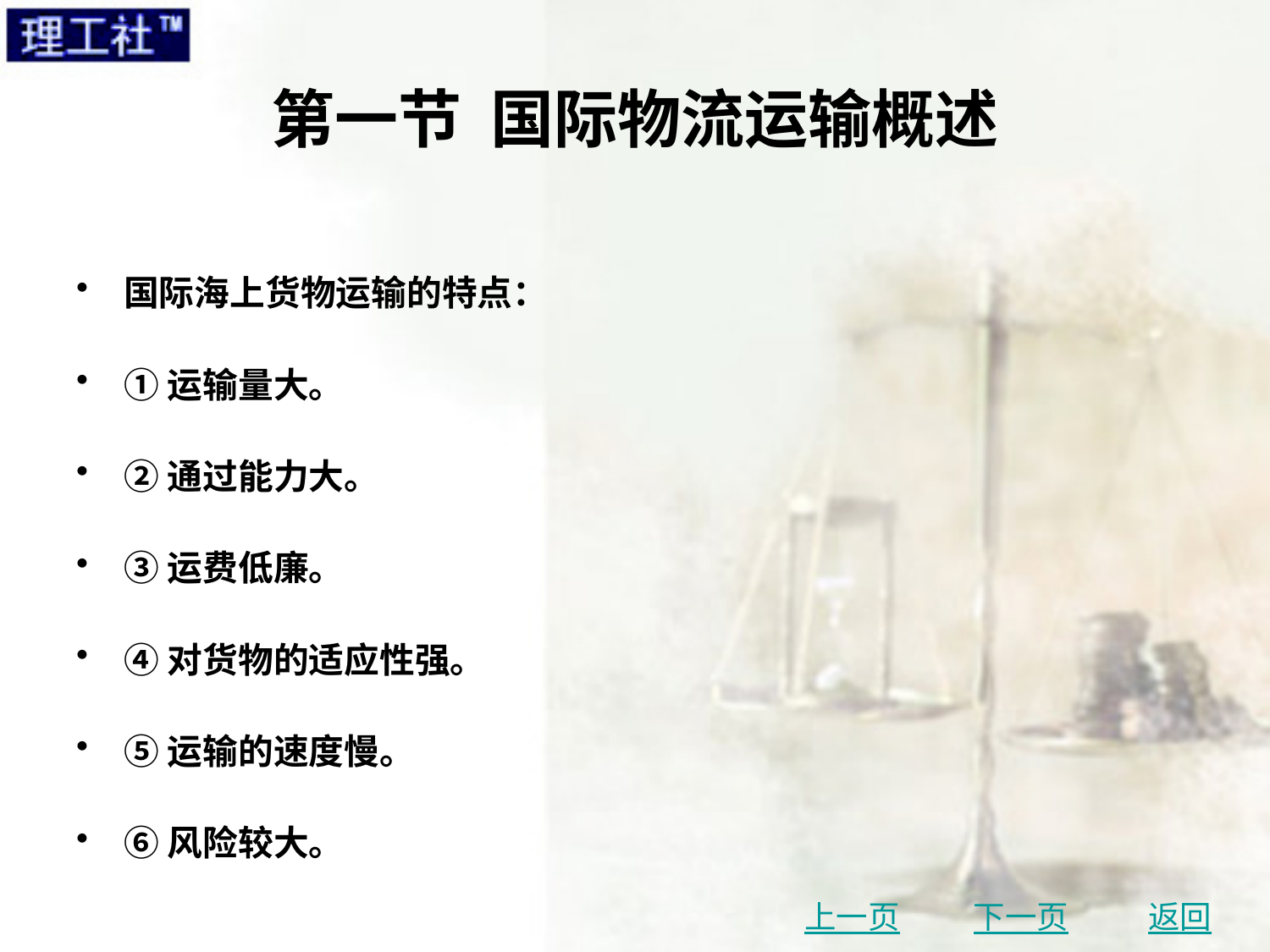

# 第一节  国际物流运输概述
国际海上货物运输的特点：
①运输量大。
②通过能力大。
③运费低廉。
④对货物的适应性强。
⑤运输的速度慢。
⑥风险较大。
上一页
下一页
返回